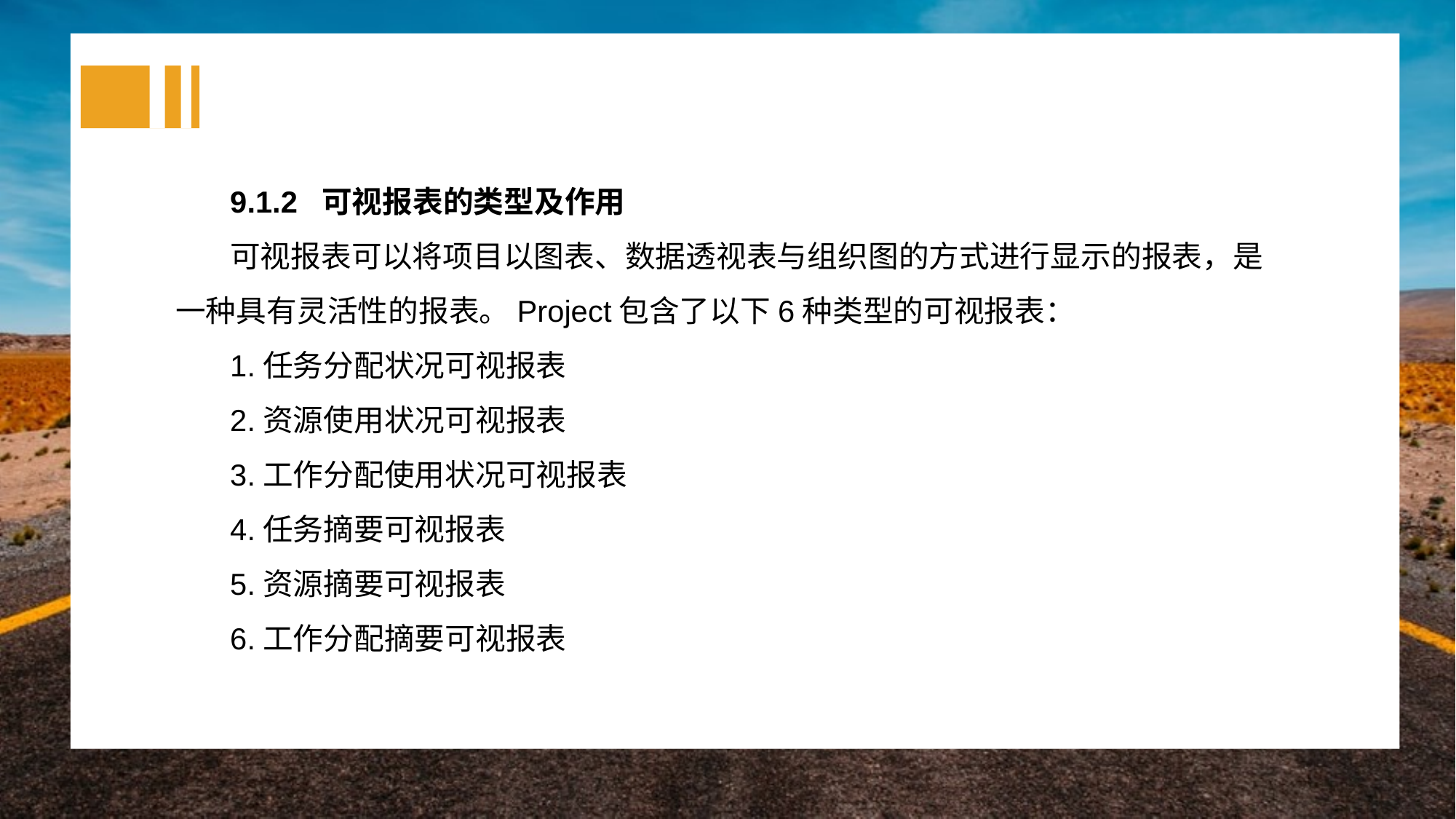

9.1.2  可视报表的类型及作用
可视报表可以将项目以图表、数据透视表与组织图的方式进行显示的报表，是一种具有灵活性的报表。Project包含了以下6种类型的可视报表：
1.任务分配状况可视报表
2.资源使用状况可视报表
3.工作分配使用状况可视报表
4.任务摘要可视报表
5.资源摘要可视报表
6.工作分配摘要可视报表